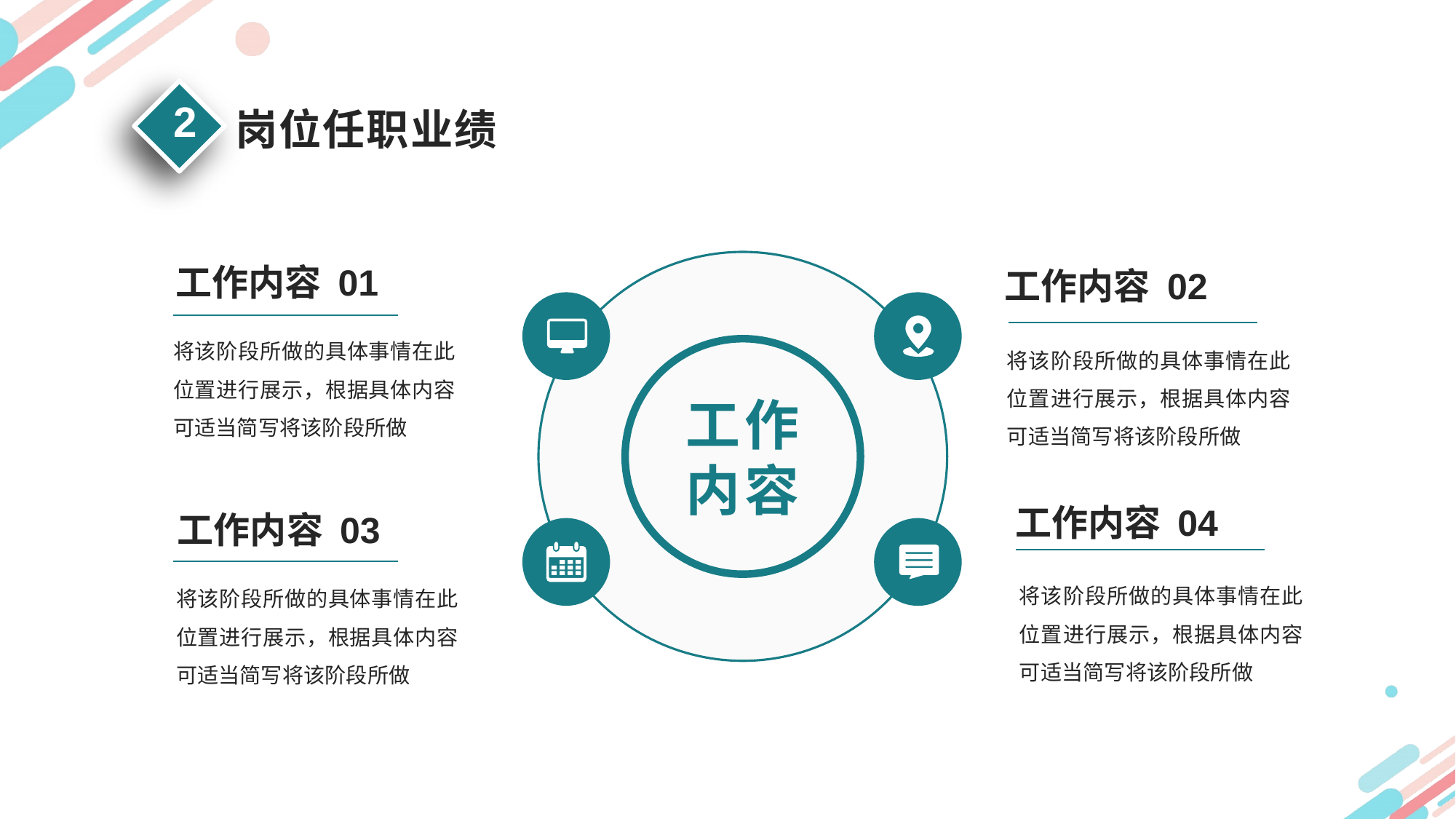

2
岗位任职业绩

工作
内容
工作内容 01
将该阶段所做的具体事情在此位置进行展示，根据具体内容可适当简写将该阶段所做
工作内容 02
将该阶段所做的具体事情在此位置进行展示，根据具体内容可适当简写将该阶段所做

工作内容 04
将该阶段所做的具体事情在此位置进行展示，根据具体内容可适当简写将该阶段所做
工作内容 03
将该阶段所做的具体事情在此位置进行展示，根据具体内容可适当简写将该阶段所做